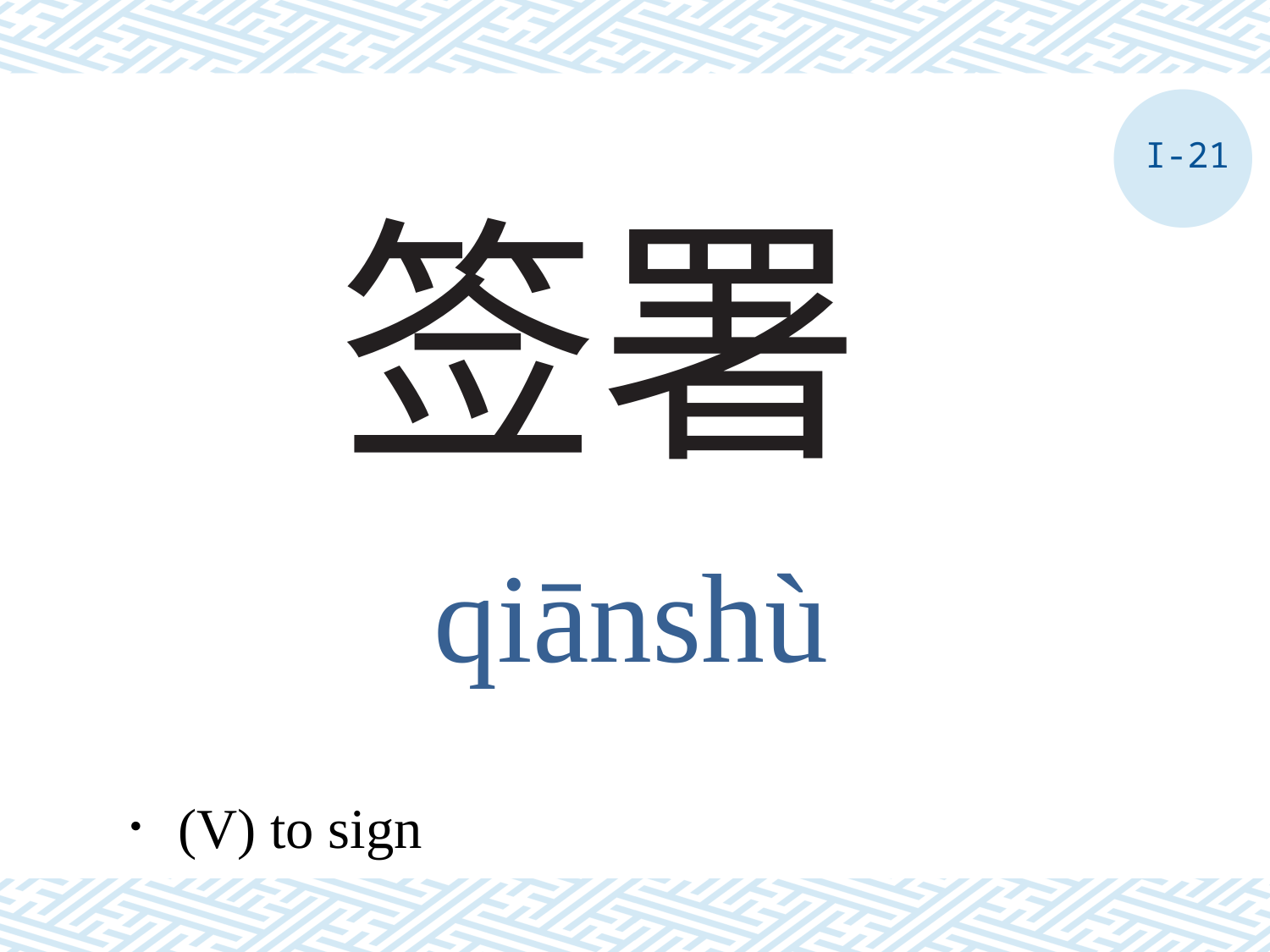

I-21

# 签署
qiānshù
．(V) to sign